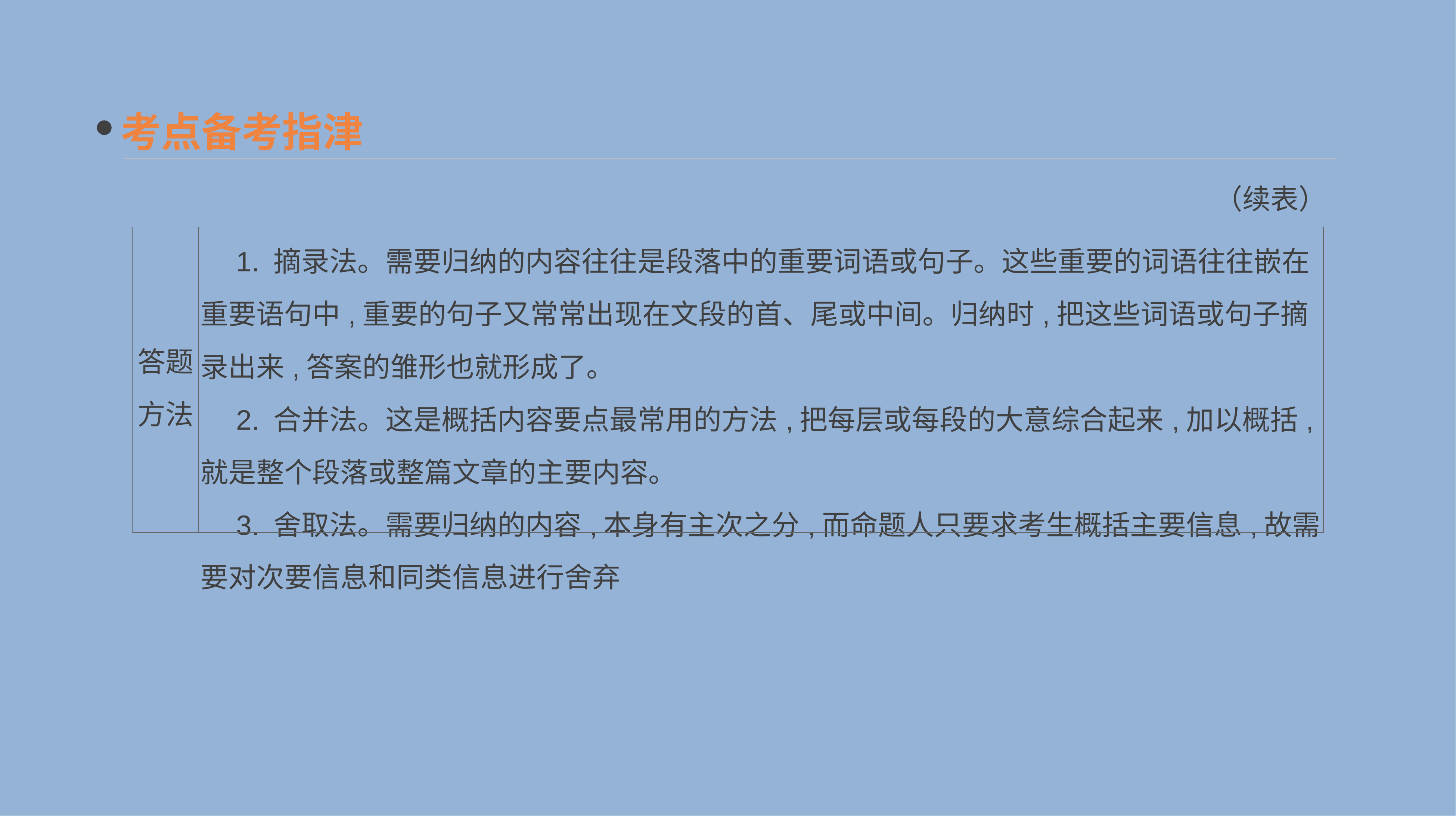

考点备考指津

（续表）
| 答题 方法 | 1. 摘录法。需要归纳的内容往往是段落中的重要词语或句子。这些重要的词语往往嵌在重要语句中,重要的句子又常常出现在文段的首、尾或中间。归纳时,把这些词语或句子摘录出来,答案的雏形也就形成了。 　2. 合并法。这是概括内容要点最常用的方法,把每层或每段的大意综合起来,加以概括,就是整个段落或整篇文章的主要内容。 　3. 舍取法。需要归纳的内容,本身有主次之分,而命题人只要求考生概括主要信息,故需要对次要信息和同类信息进行舍弃 |
| --- | --- |